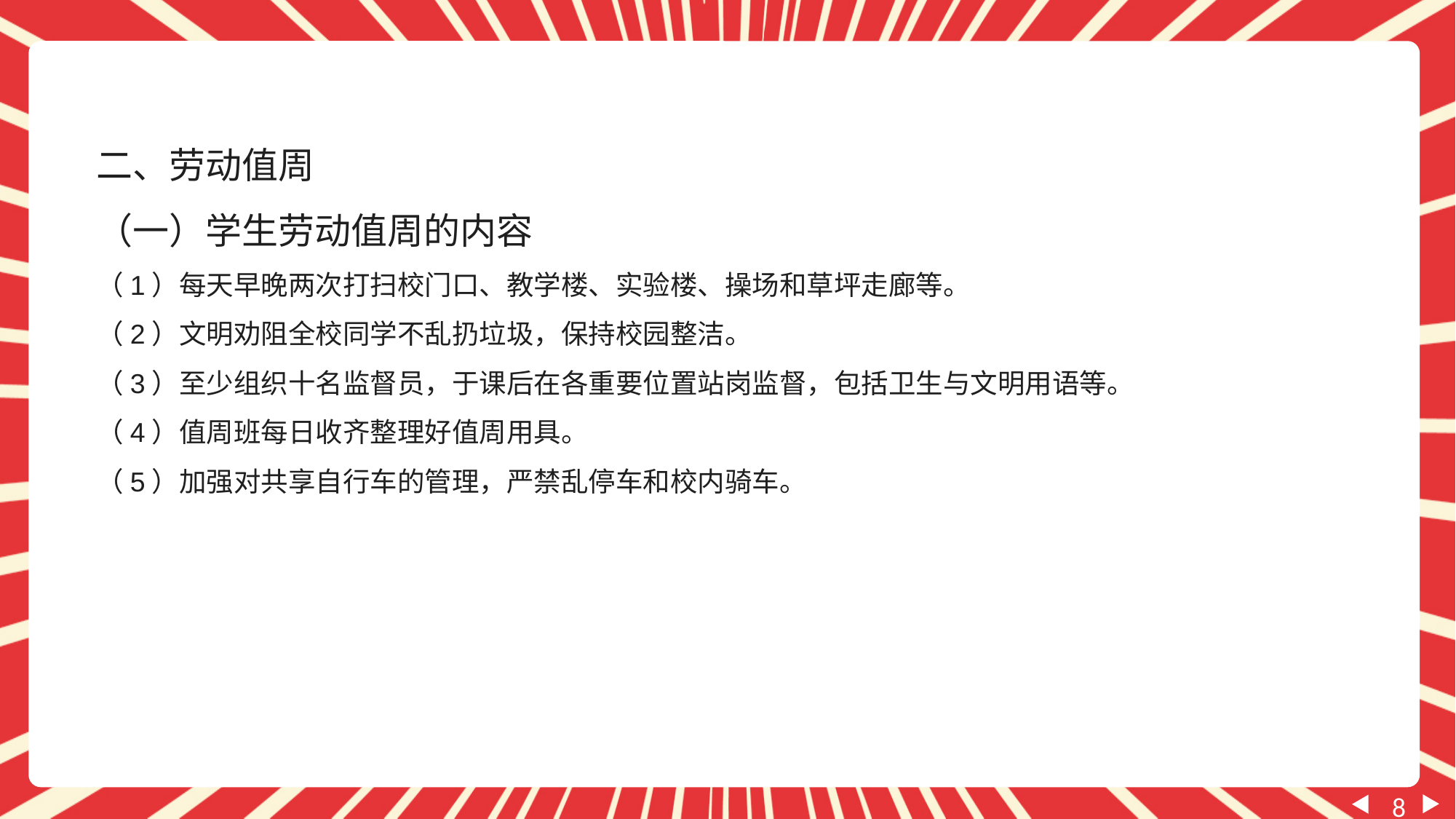

二、劳动值周
（一）学生劳动值周的内容
（1）每天早晚两次打扫校门口、教学楼、实验楼、操场和草坪走廊等。
（2）文明劝阻全校同学不乱扔垃圾，保持校园整洁。
（3）至少组织十名监督员，于课后在各重要位置站岗监督，包括卫生与文明用语等。
（4）值周班每日收齐整理好值周用具。
（5）加强对共享自行车的管理，严禁乱停车和校内骑车。